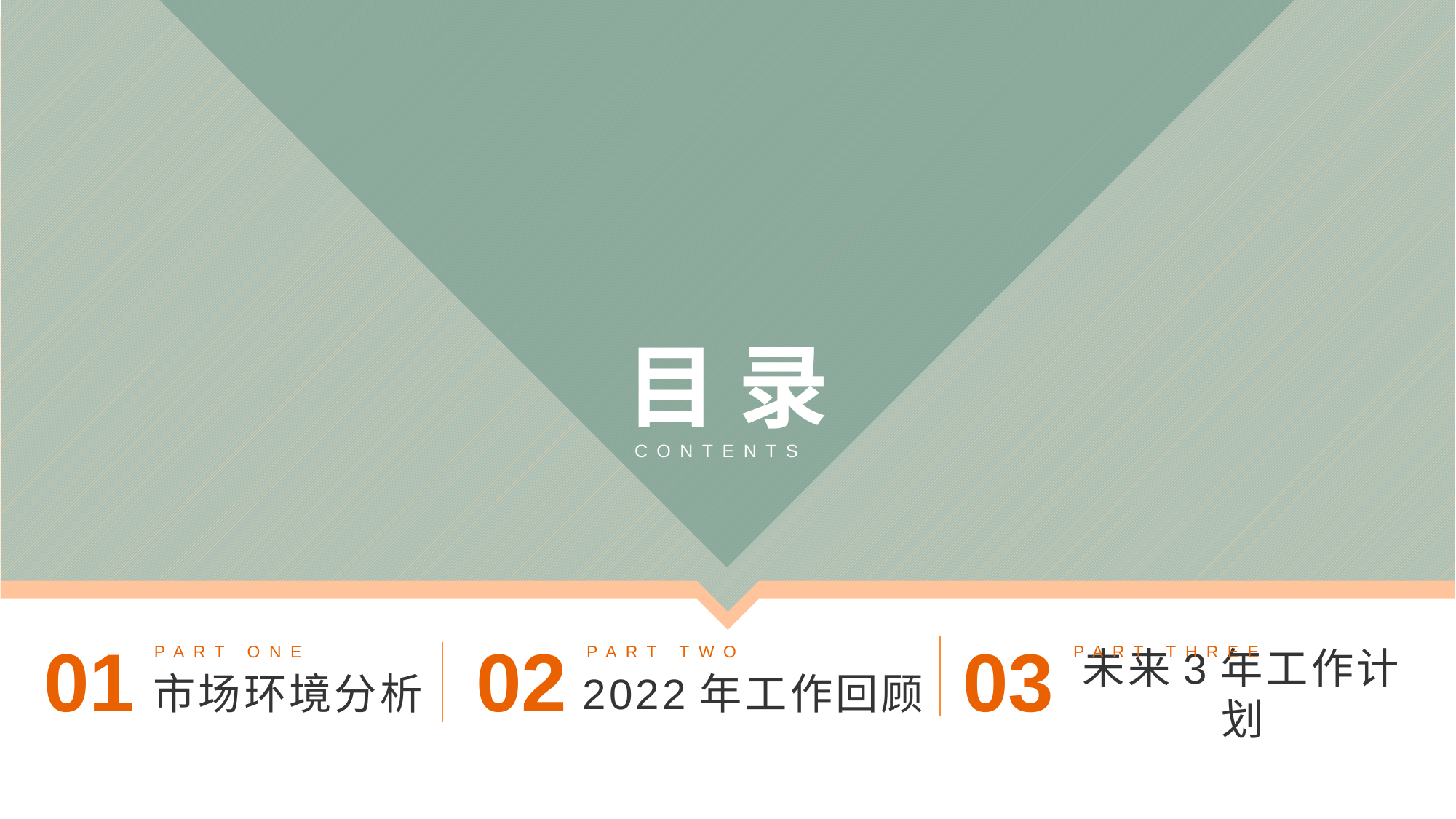

目 录
CONTENTS
PART ONE
 01
市场环境分析
PART TWO
 02
2022年工作回顾
PART THREE
 03
未来3年工作计划